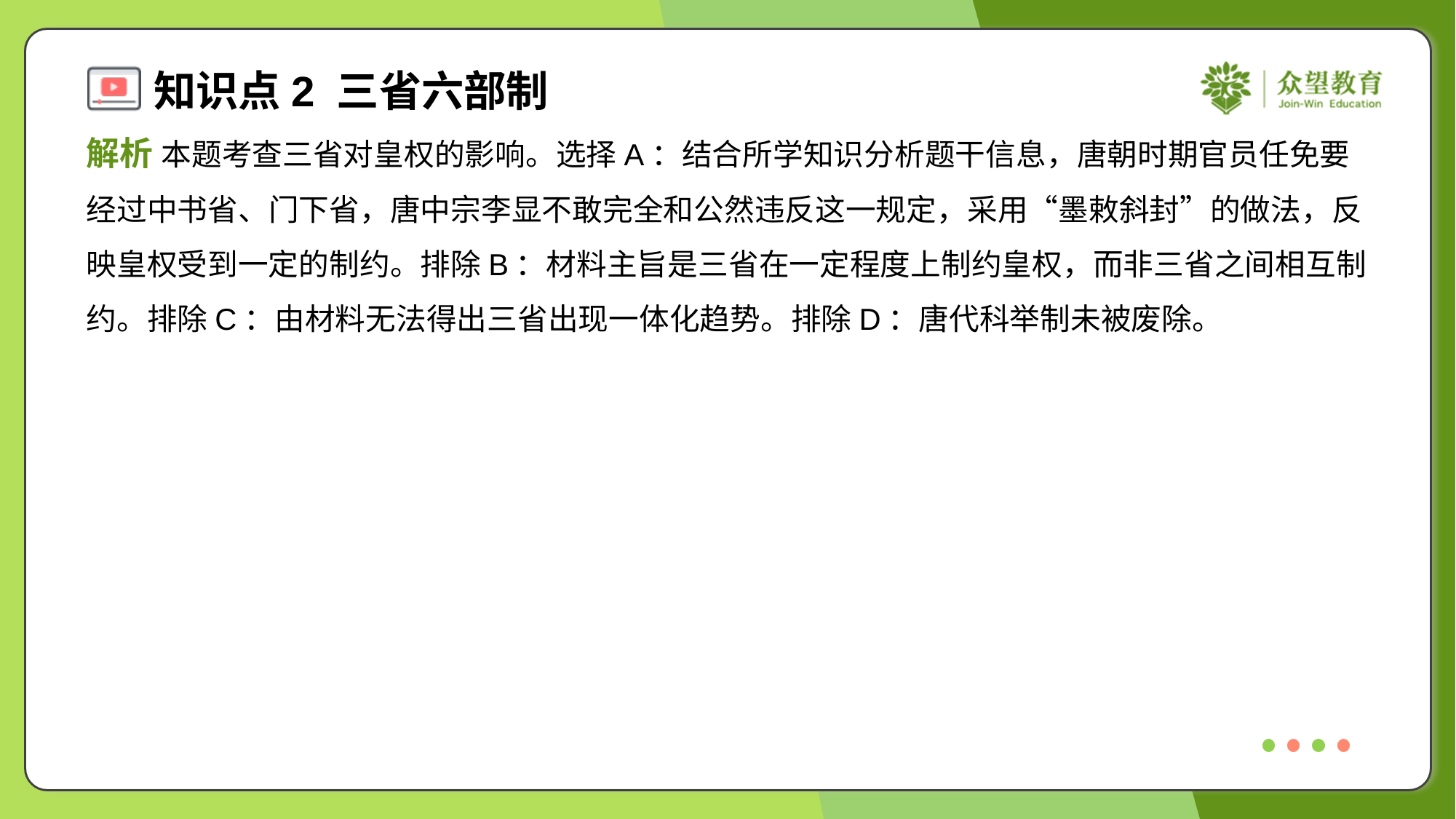

解析 本题考查三省对皇权的影响。选择A：结合所学知识分析题干信息，唐朝时期官员任免要
经过中书省、门下省，唐中宗李显不敢完全和公然违反这一规定，采用“墨敕斜封”的做法，反
映皇权受到一定的制约。排除B：材料主旨是三省在一定程度上制约皇权，而非三省之间相互制
约。排除C：由材料无法得出三省出现一体化趋势。排除D：唐代科举制未被废除。